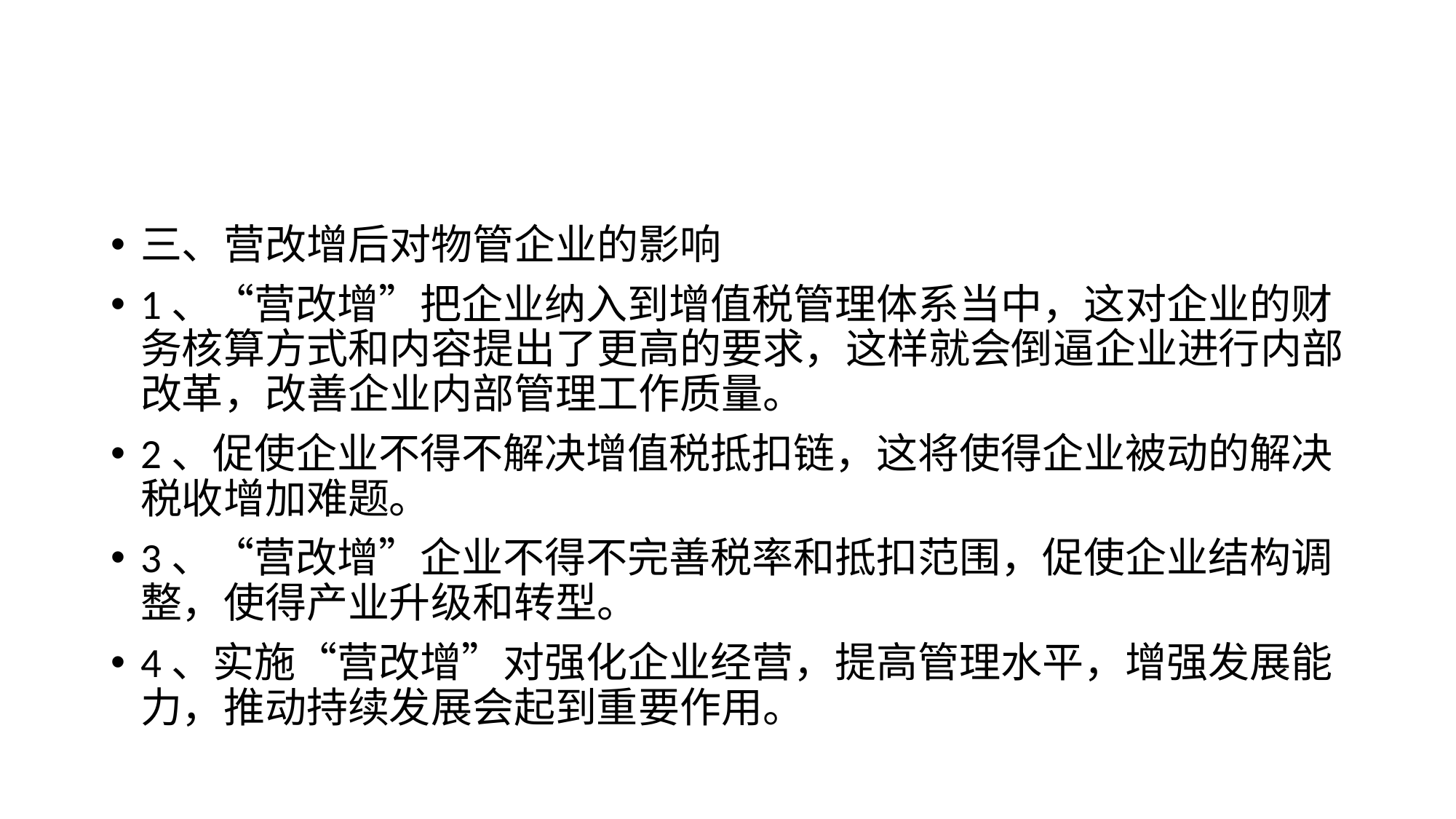

#
三、营改增后对物管企业的影响
1、“营改增”把企业纳入到增值税管理体系当中，这对企业的财务核算方式和内容提出了更高的要求，这样就会倒逼企业进行内部改革，改善企业内部管理工作质量。
2、促使企业不得不解决增值税抵扣链，这将使得企业被动的解决税收增加难题。
3、“营改增”企业不得不完善税率和抵扣范围，促使企业结构调整，使得产业升级和转型。
4、实施“营改增”对强化企业经营，提高管理水平，增强发展能力，推动持续发展会起到重要作用。